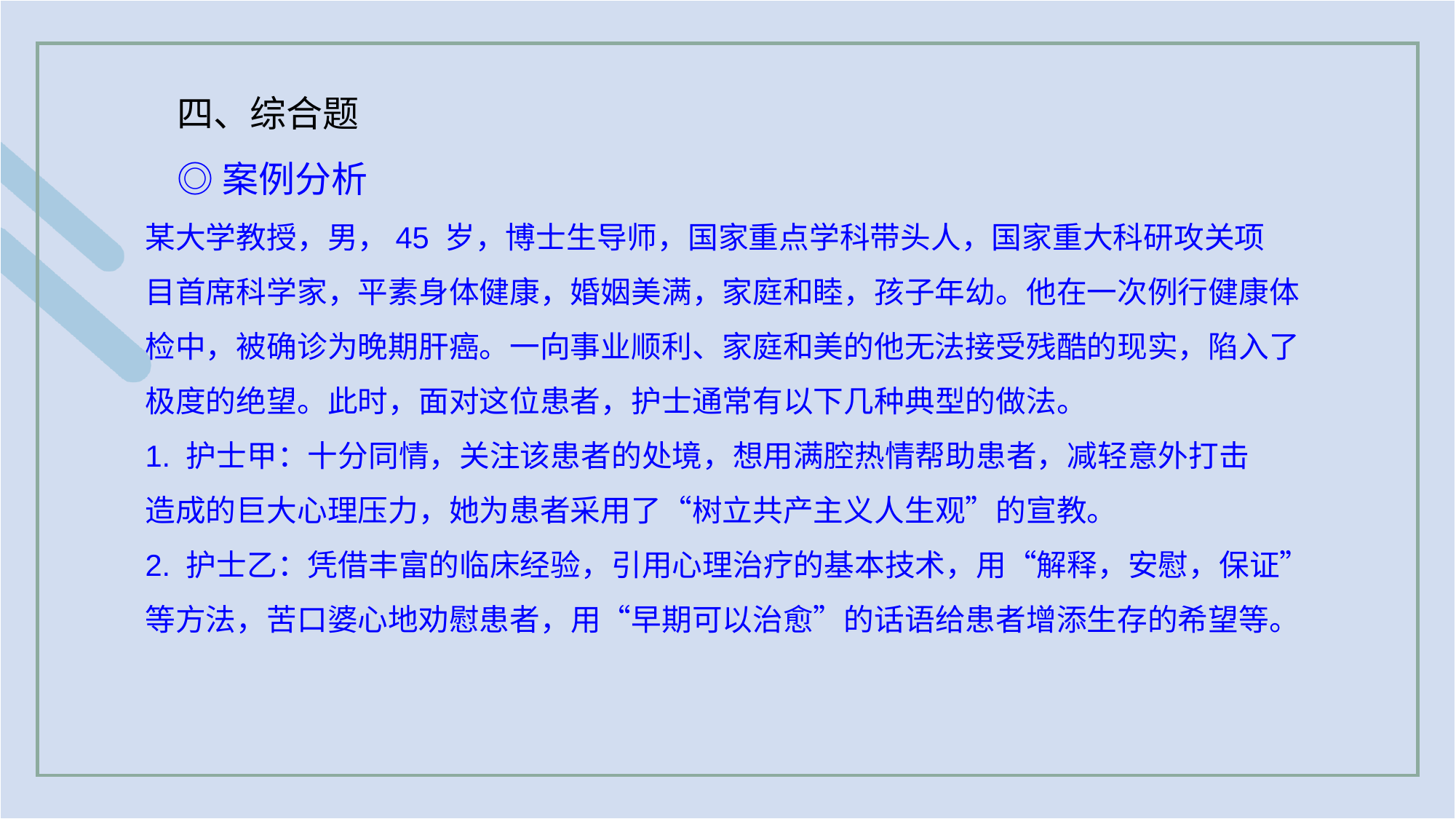

四、综合题
◎案例分析
某大学教授，男，45 岁，博士生导师，国家重点学科带头人，国家重大科研攻关项
目首席科学家，平素身体健康，婚姻美满，家庭和睦，孩子年幼。他在一次例行健康体
检中，被确诊为晚期肝癌。一向事业顺利、家庭和美的他无法接受残酷的现实，陷入了
极度的绝望。此时，面对这位患者，护士通常有以下几种典型的做法。
1. 护士甲：十分同情，关注该患者的处境，想用满腔热情帮助患者，减轻意外打击
造成的巨大心理压力，她为患者采用了“树立共产主义人生观”的宣教。
2. 护士乙：凭借丰富的临床经验，引用心理治疗的基本技术，用“解释，安慰，保证”
等方法，苦口婆心地劝慰患者，用“早期可以治愈”的话语给患者增添生存的希望等。